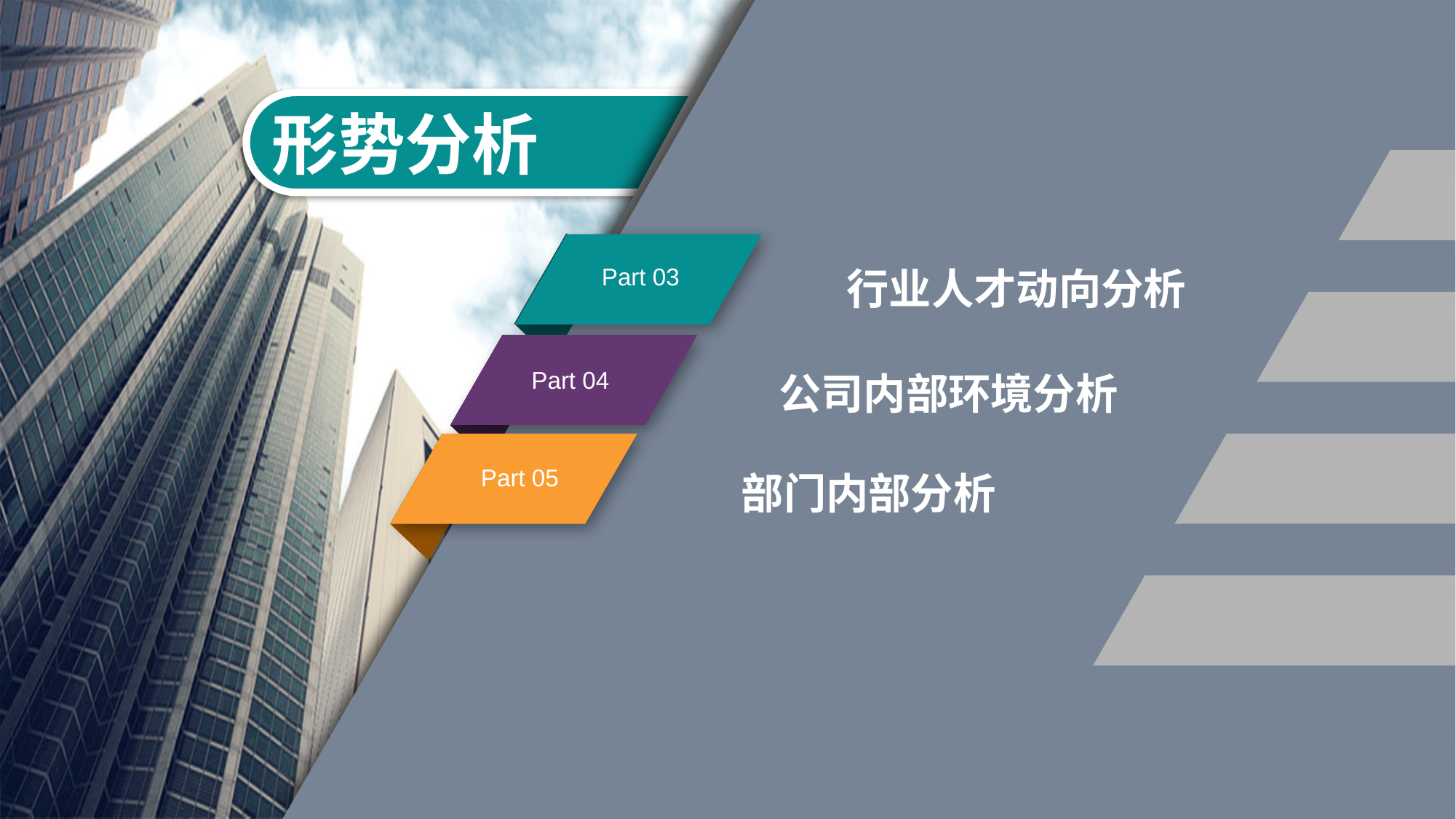

形势分析

Part 03
行业人才动向分析

Part 04
公司内部环境分析

Part 05
部门内部分析

21